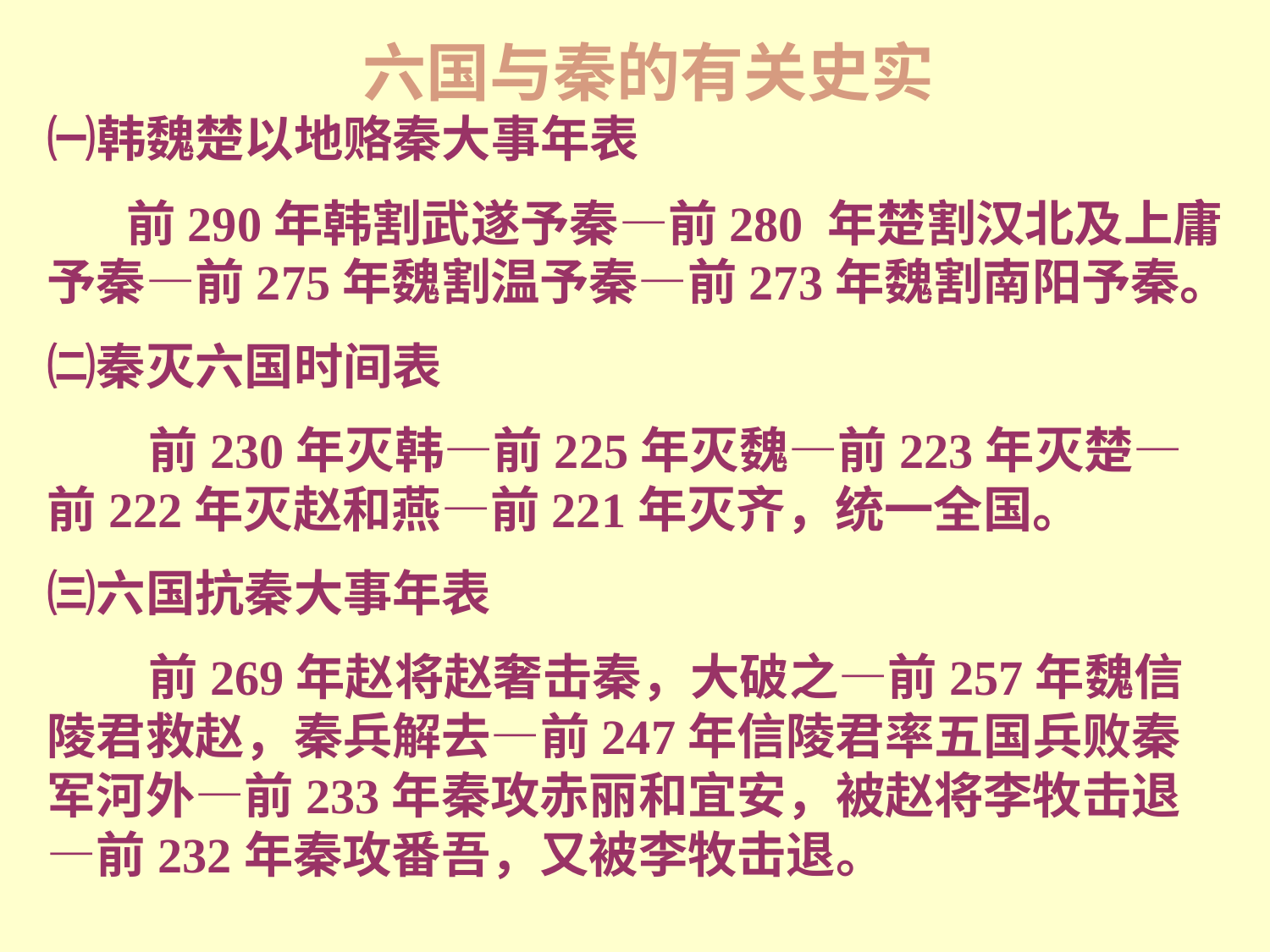

㈠韩魏楚以地赂秦大事年表
      前290年韩割武遂予秦—前280 年楚割汉北及上庸予秦—前275年魏割温予秦—前273年魏割南阳予秦。
㈡秦灭六国时间表
        前230年灭韩—前225年灭魏—前223年灭楚—前222年灭赵和燕—前221年灭齐，统一全国。
㈢六国抗秦大事年表
        前269年赵将赵奢击秦，大破之—前257年魏信陵君救赵，秦兵解去—前247年信陵君率五国兵败秦军河外—前233年秦攻赤丽和宜安，被赵将李牧击退—前232年秦攻番吾，又被李牧击退。
六国与秦的有关史实